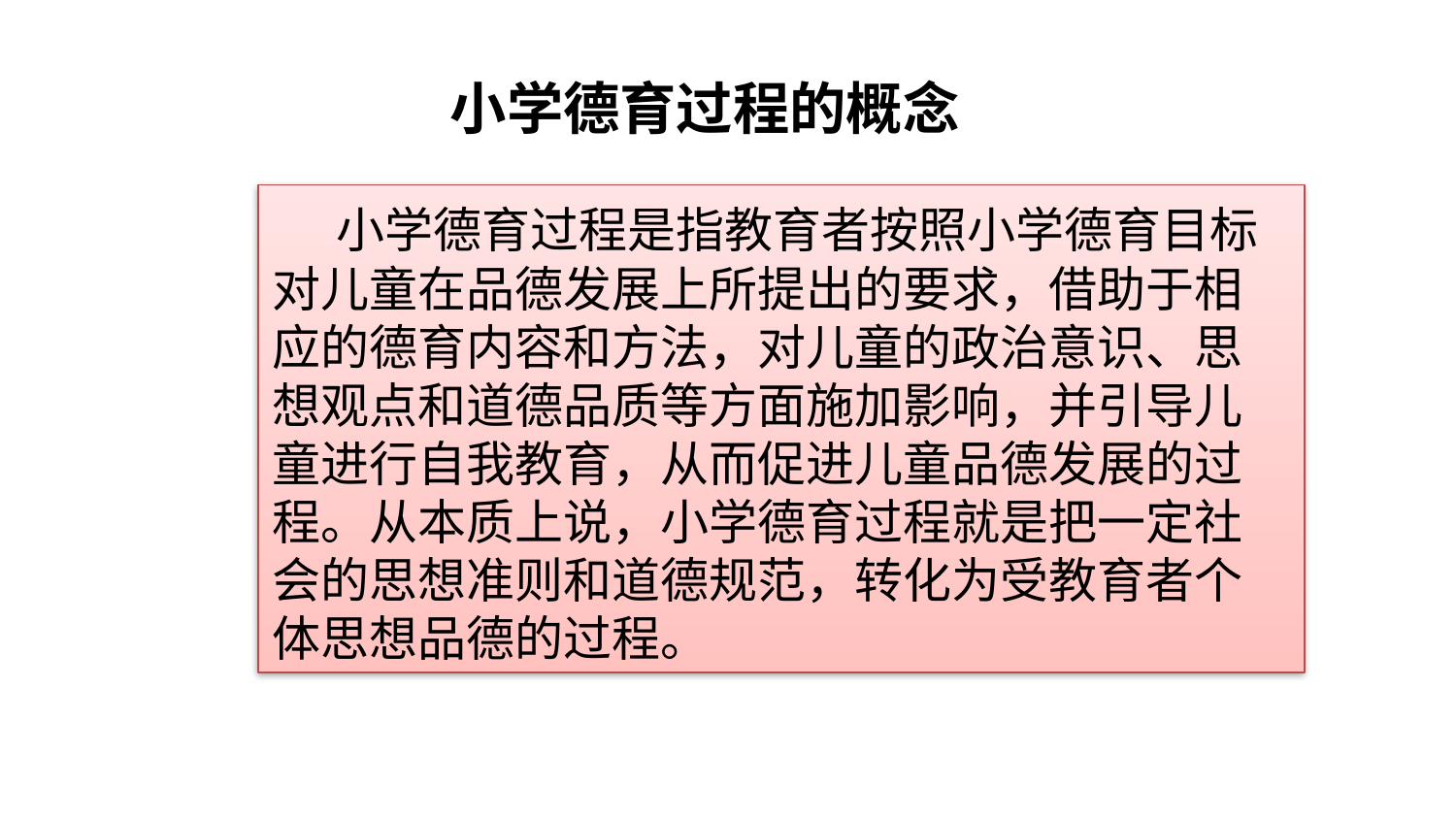

小学德育过程的概念
    小学德育过程是指教育者按照小学德育目标对儿童在品德发展上所提出的要求，借助于相应的德育内容和方法，对儿童的政治意识、思想观点和道德品质等方面施加影响，并引导儿童进行自我教育，从而促进儿童品德发展的过程。从本质上说，小学德育过程就是把一定社会的思想准则和道德规范，转化为受教育者个体思想品德的过程。